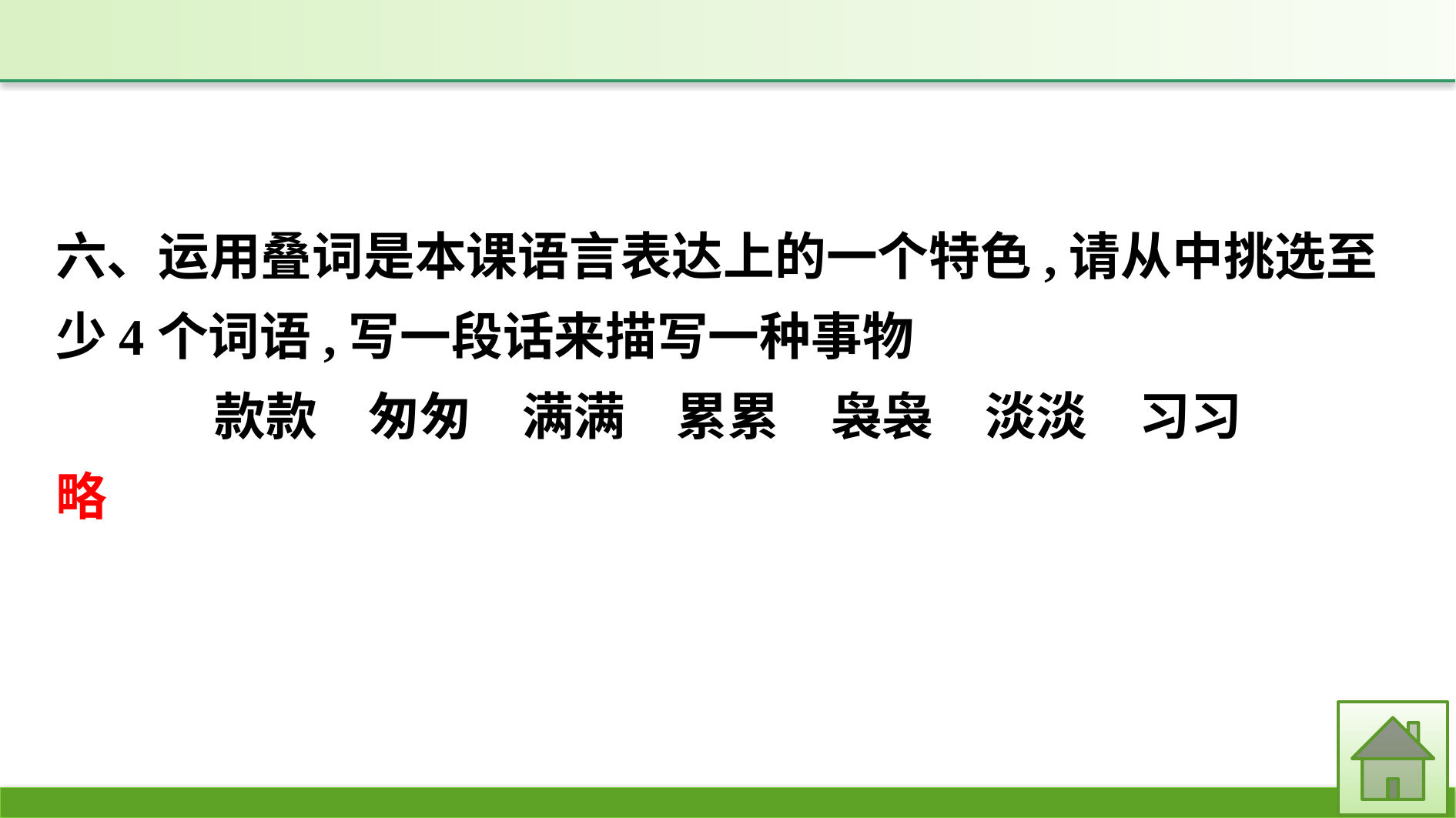

六、运用叠词是本课语言表达上的一个特色,请从中挑选至少4个词语,写一段话来描写一种事物
款款　匆匆　满满　累累　袅袅　淡淡　习习
略